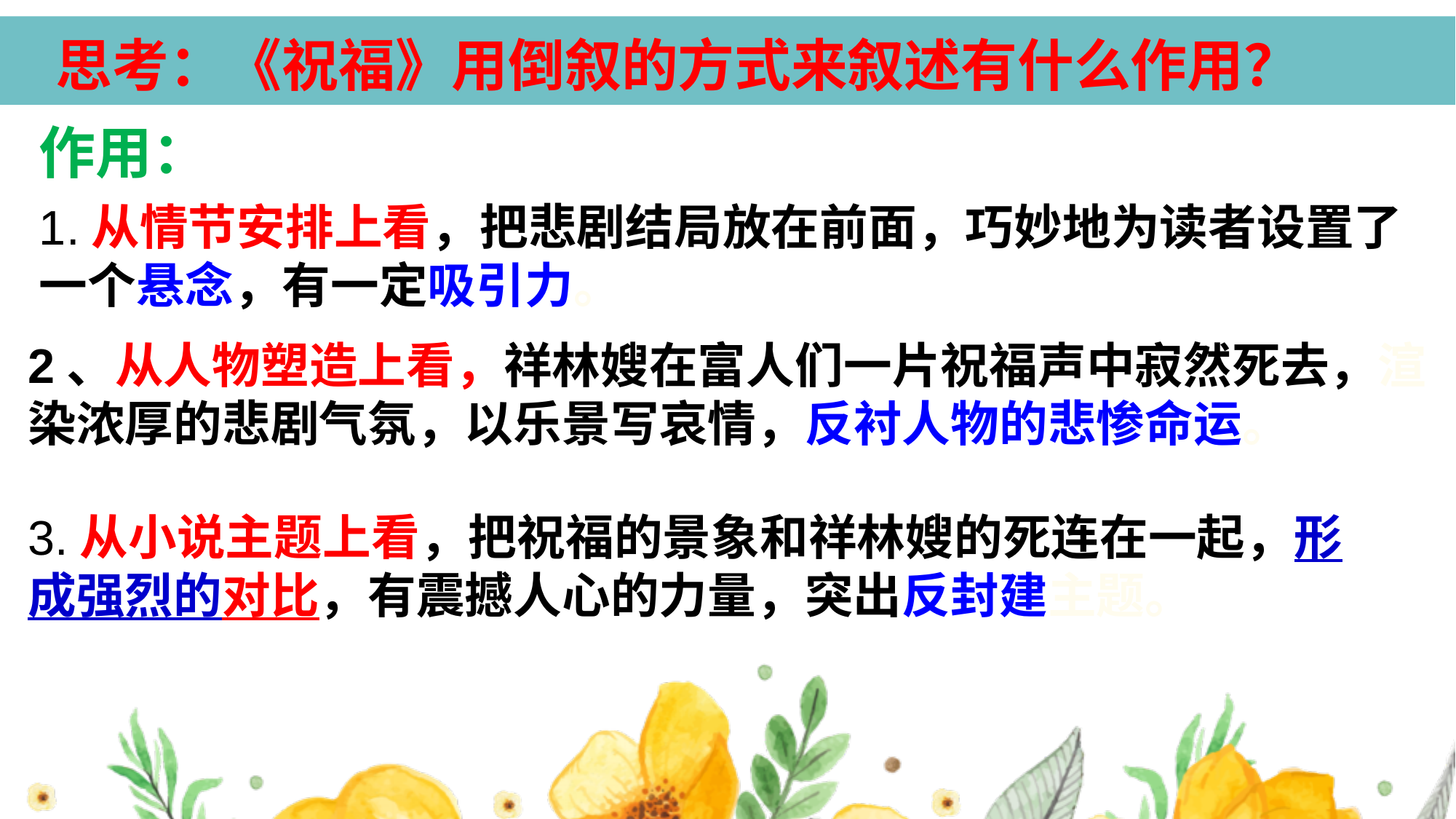

思考：《祝福》用倒叙的方式来叙述有什么作用？
#
作用：

1.从情节安排上看，把悲剧结局放在前面，巧妙地为读者设置了一个悬念，有一定吸引力。
2、从人物塑造上看，祥林嫂在富人们一片祝福声中寂然死去，渲染浓厚的悲剧气氛，以乐景写哀情，反衬人物的悲惨命运。

3.从小说主题上看，把祝福的景象和祥林嫂的死连在一起，形成强烈的对比，有震撼人心的力量，突出反封建主题。